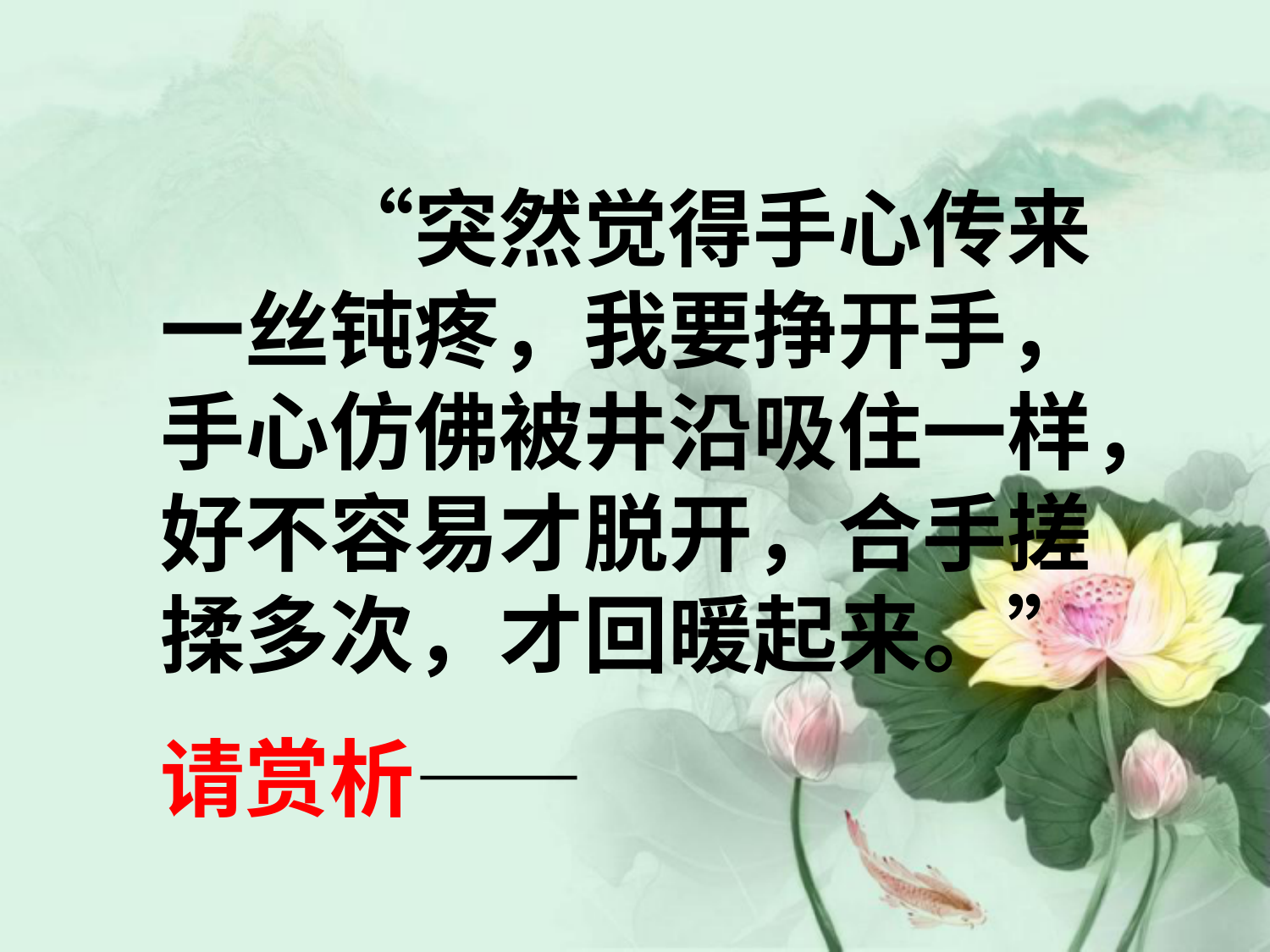

“突然觉得手心传来一丝钝疼，我要挣开手，手心仿佛被井沿吸住一样，好不容易才脱开，合手搓揉多次，才回暖起来。”
请赏析——